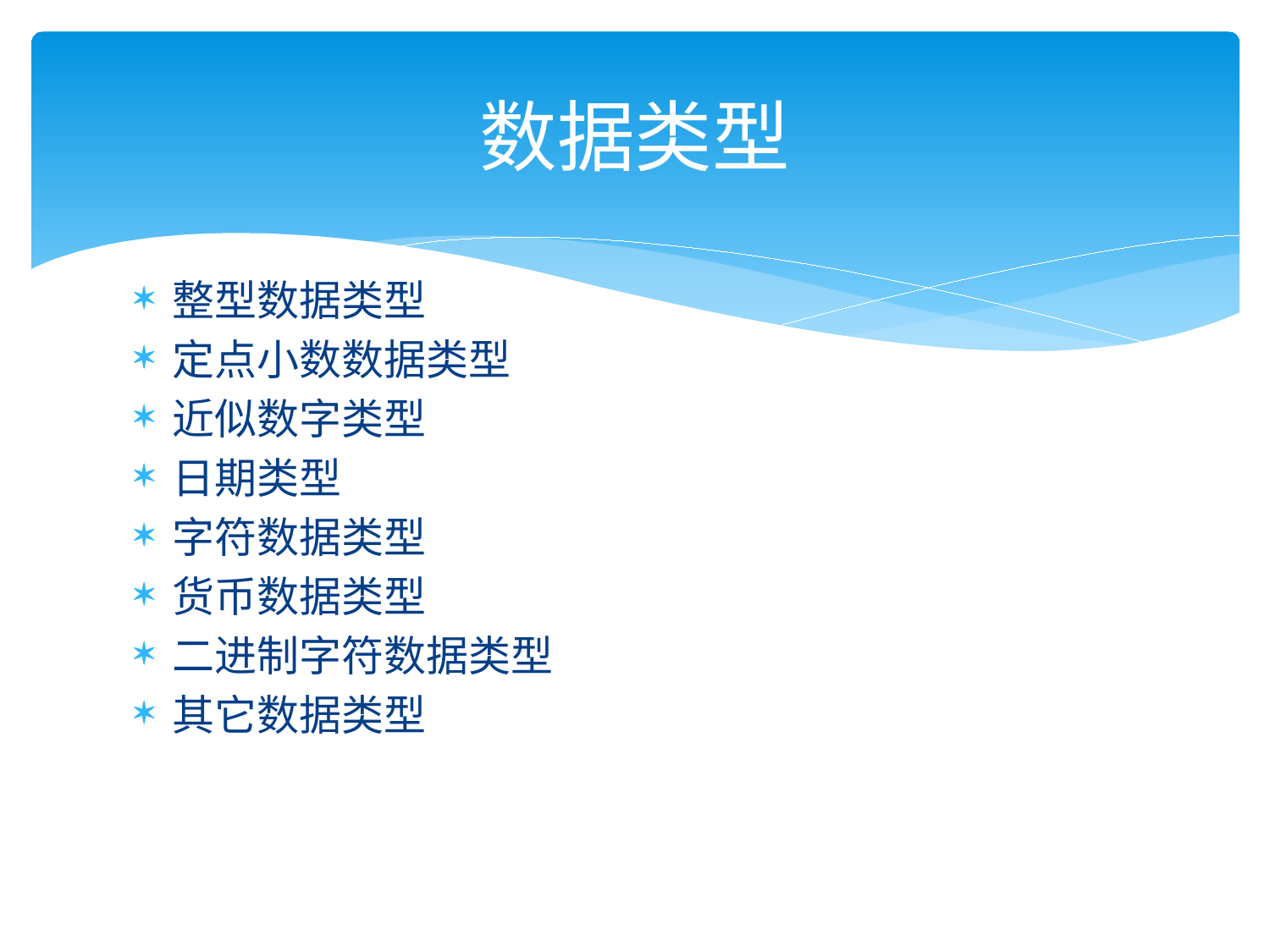

# 数据类型
整型数据类型
定点小数数据类型
近似数字类型
日期类型
字符数据类型
货币数据类型
二进制字符数据类型
其它数据类型